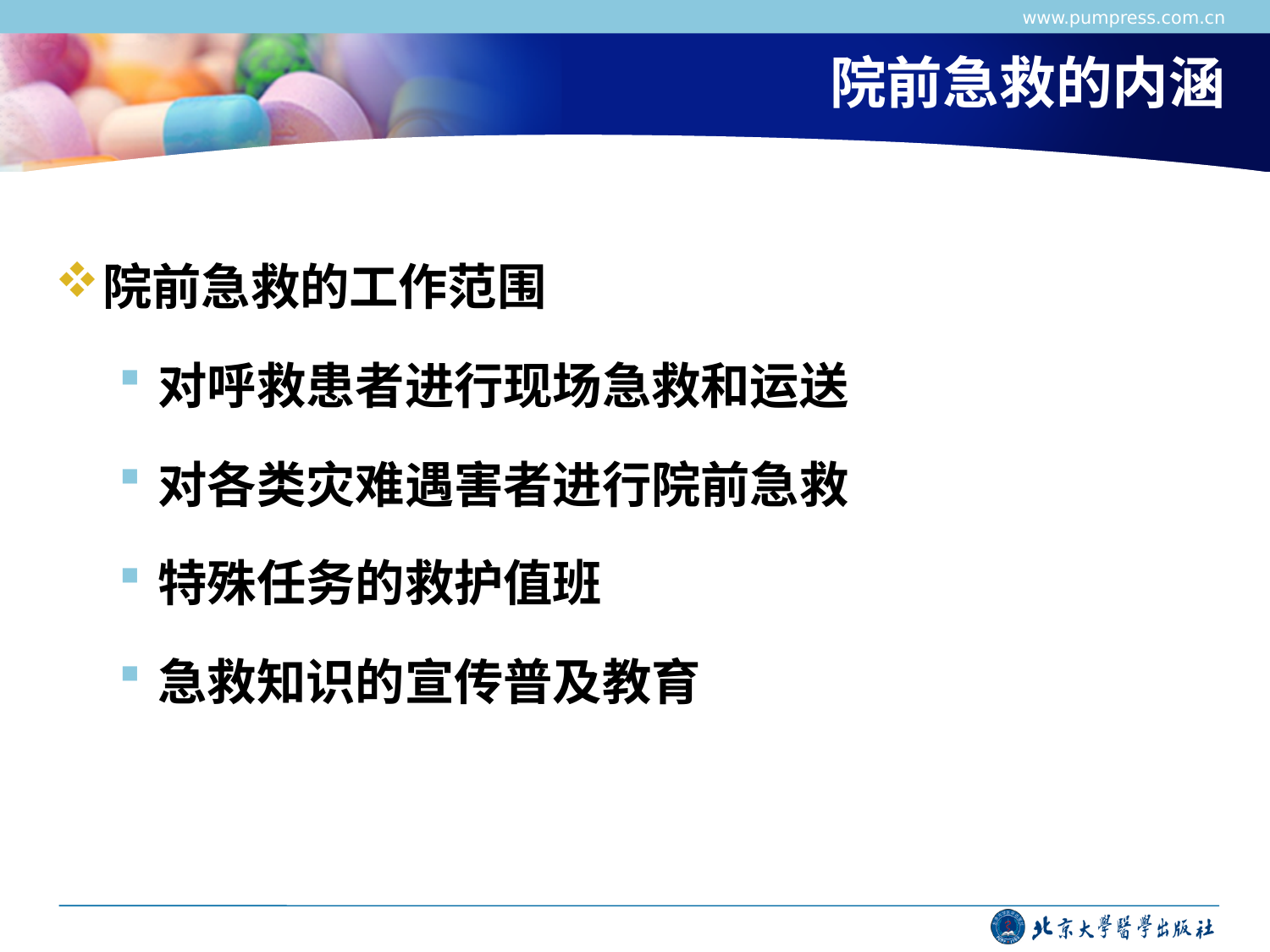

www.pumpress.com.cn
# 院前急救的内涵
院前急救的工作范围
对呼救患者进行现场急救和运送
对各类灾难遇害者进行院前急救
特殊任务的救护值班
急救知识的宣传普及教育